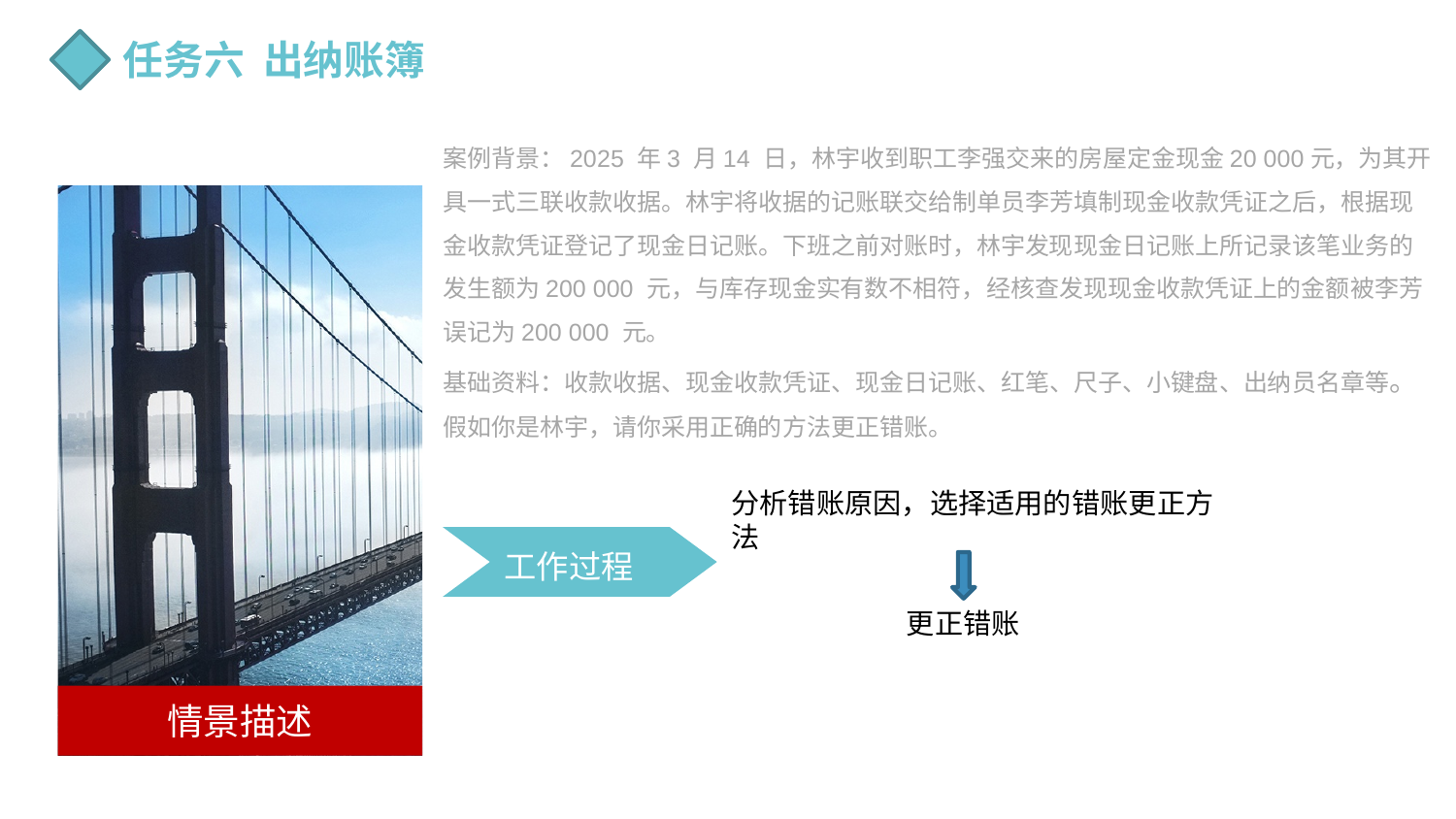

任务六  出纳账簿

案例背景：2025 年3 月14 日，林宇收到职工李强交来的房屋定金现金20 000元，为其开具一式三联收款收据。林宇将收据的记账联交给制单员李芳填制现金收款凭证之后，根据现金收款凭证登记了现金日记账。下班之前对账时，林宇发现现金日记账上所记录该笔业务的发生额为200 000 元，与库存现金实有数不相符，经核查发现现金收款凭证上的金额被李芳误记为200 000 元。
基础资料：收款收据、现金收款凭证、现金日记账、红笔、尺子、小键盘、出纳员名章等。
假如你是林宇，请你采用正确的方法更正错账。

情景描述
分析错账原因，选择适用的错账更正方法
工作过程

更正错账